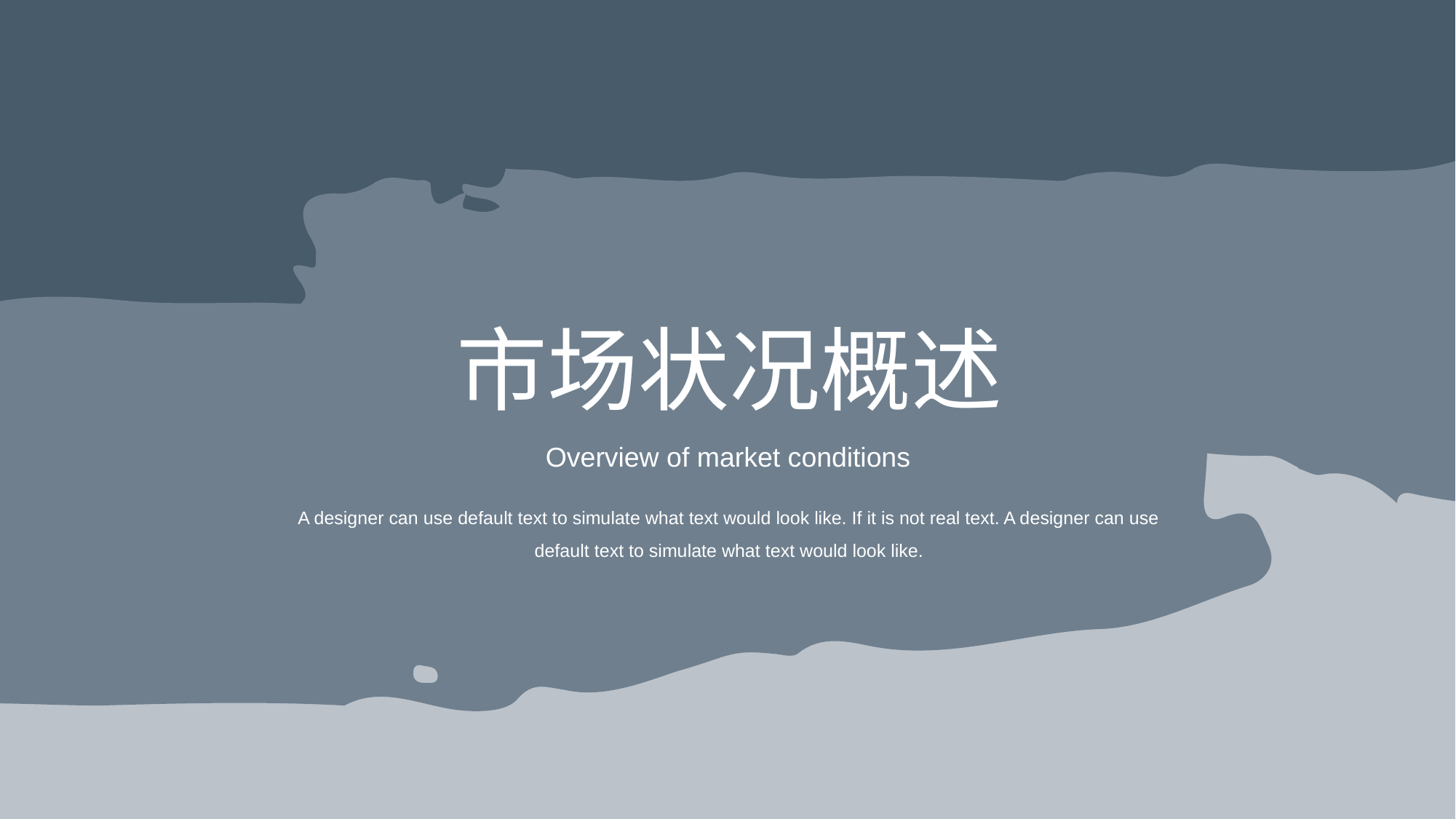

市场状况概述

Overview of market conditions
A designer can use default text to simulate what text would look like. If it is not real text. A designer can use default text to simulate what text would look like.